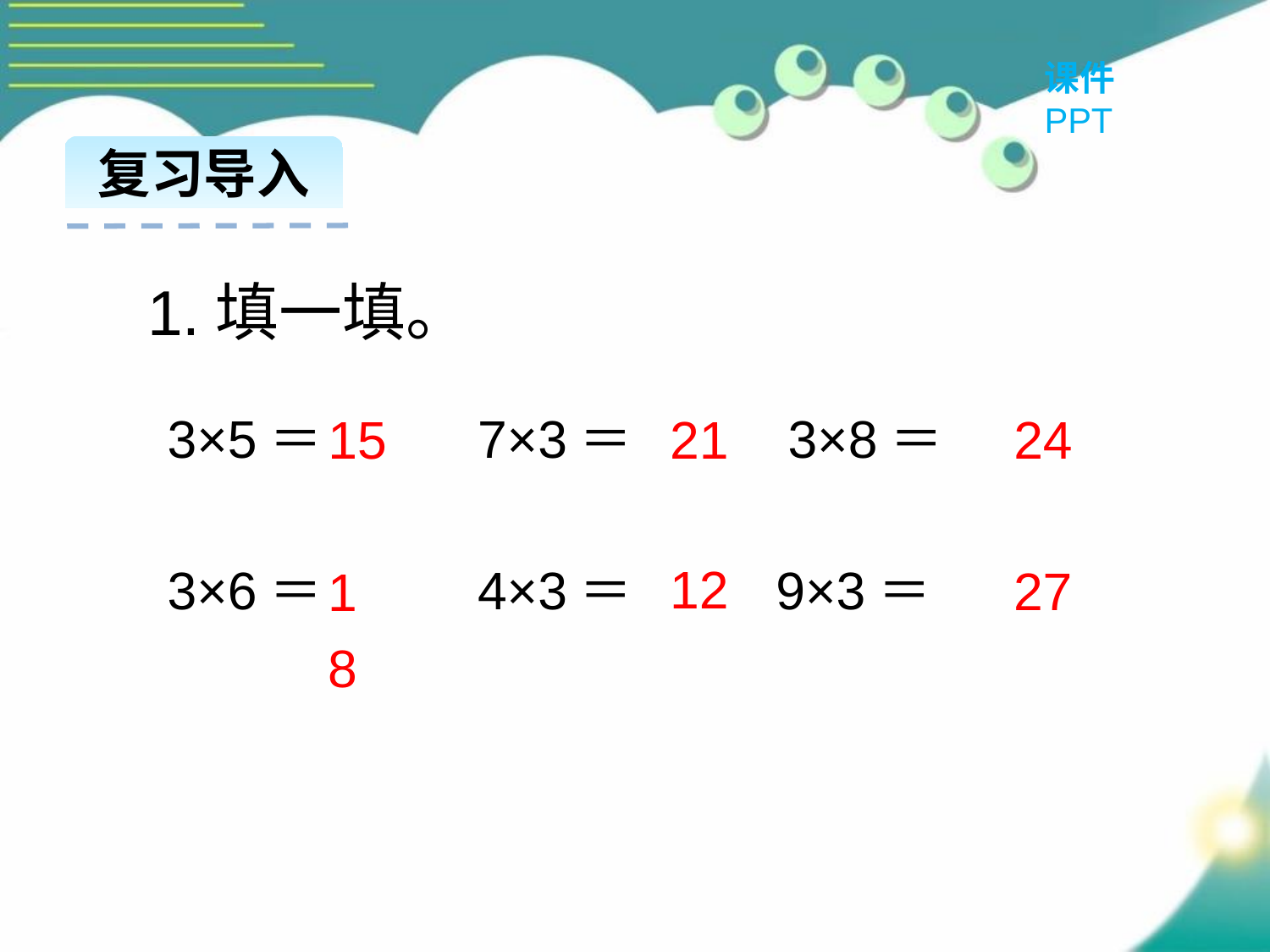

课件PPT
复习导入

1.填一填。
3×5＝            7×3＝            3×8＝

3×6＝            4×3＝           9×3＝
21
24
15
12
27
18